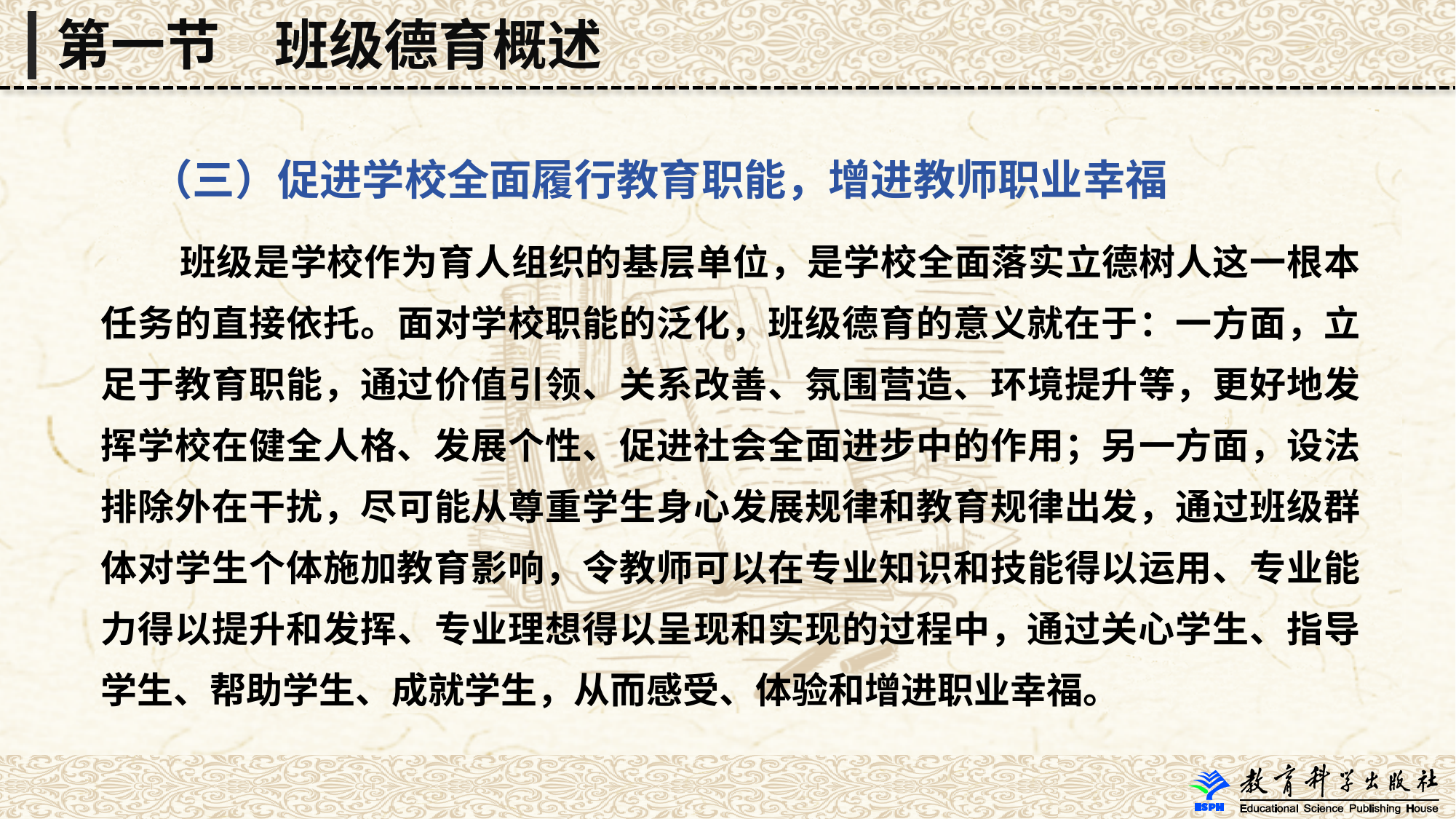

第一节　班级德育概述
     （三）促进学校全面履行教育职能，增进教师职业幸福

        班级是学校作为育人组织的基层单位，是学校全面落实立德树人这一根本任务的直接依托。面对学校职能的泛化，班级德育的意义就在于：一方面，立足于教育职能，通过价值引领、关系改善、氛围营造、环境提升等，更好地发挥学校在健全人格、发展个性、促进社会全面进步中的作用；另一方面，设法排除外在干扰，尽可能从尊重学生身心发展规律和教育规律出发，通过班级群体对学生个体施加教育影响，令教师可以在专业知识和技能得以运用、专业能力得以提升和发挥、专业理想得以呈现和实现的过程中，通过关心学生、指导学生、帮助学生、成就学生，从而感受、体验和增进职业幸福。